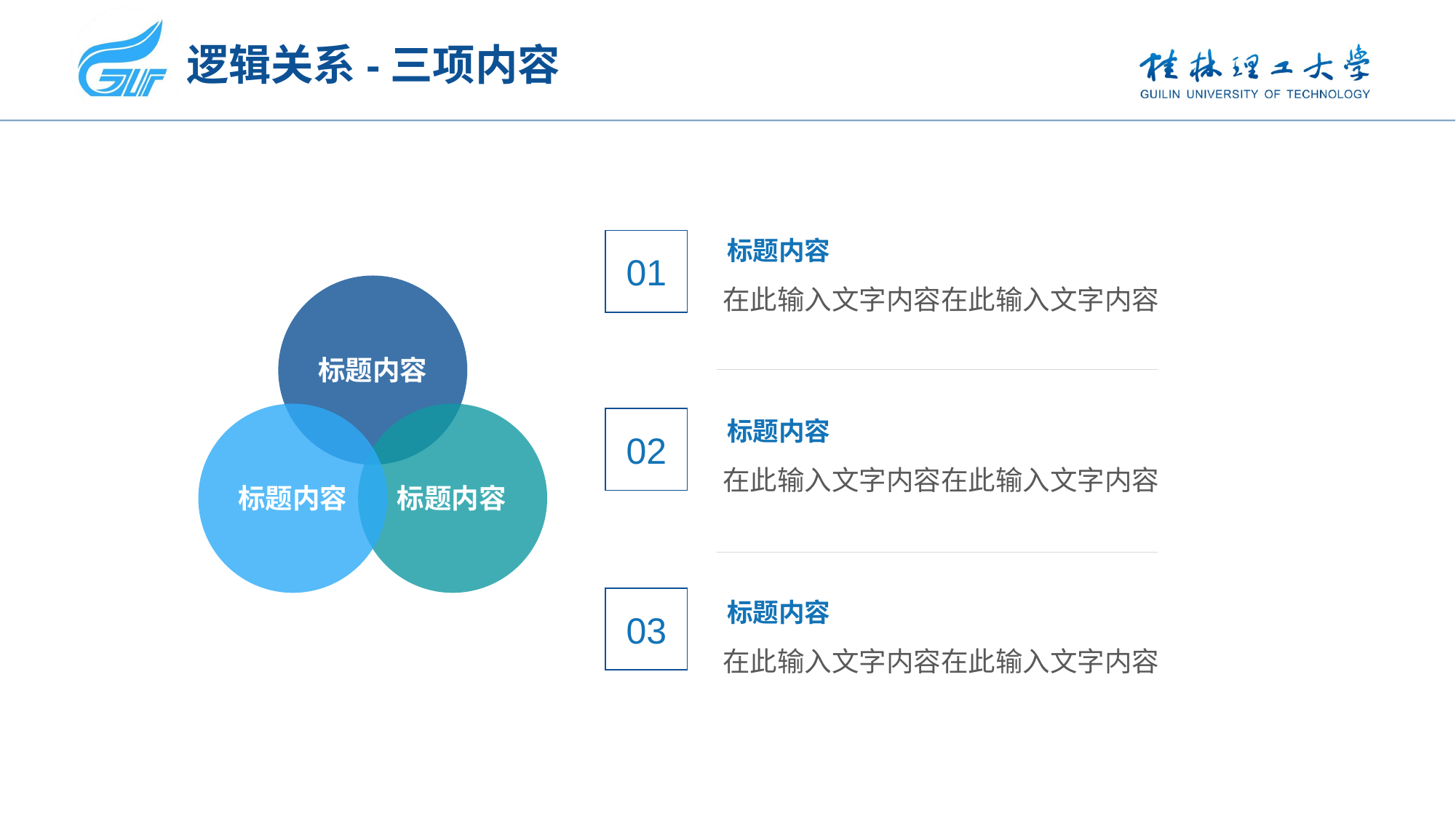

# 逻辑关系-三项内容
标题内容
在此输入文字内容在此输入文字内容
01

标题内容

02
标题内容
在此输入文字内容在此输入文字内容
标题内容
标题内容
03
标题内容
在此输入文字内容在此输入文字内容